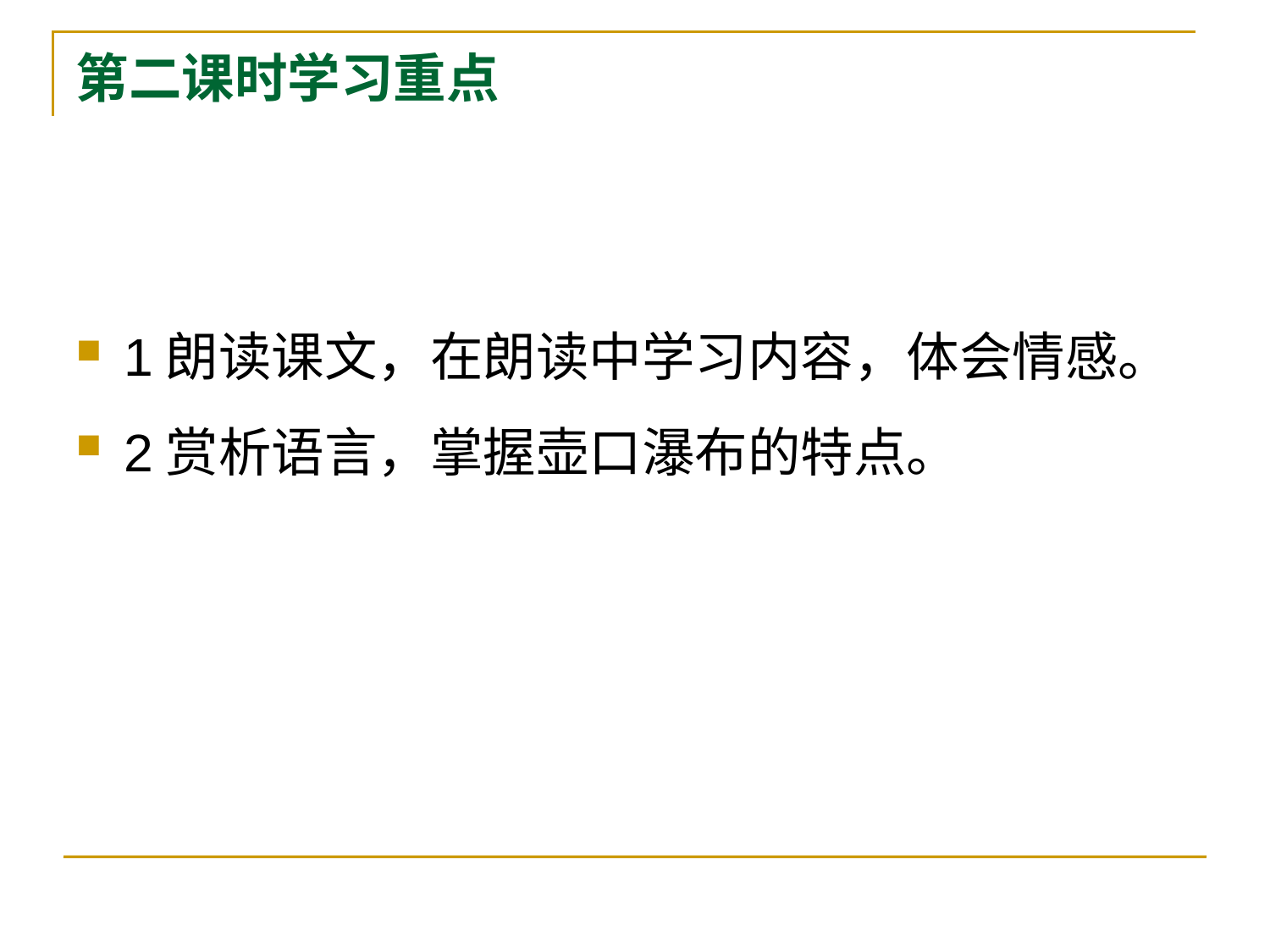

# 第二课时学习重点

1朗读课文，在朗读中学习内容，体会情感。
2赏析语言，掌握壶口瀑布的特点。